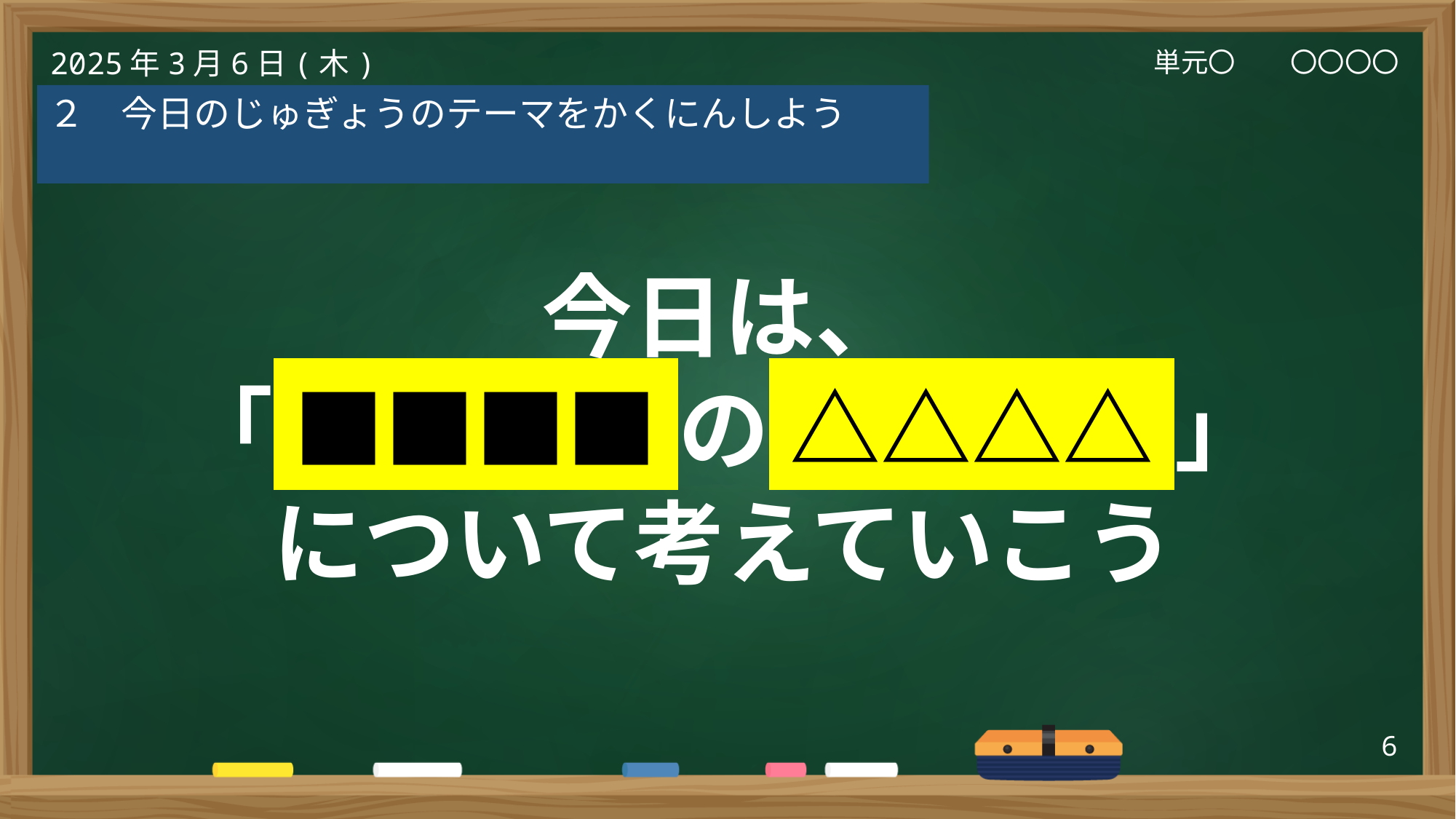

単元〇　　〇〇〇〇
2025年3月6日(木)
２　今日のじゅぎょうのテーマをかくにんしよう
今日は、
「 ■■■■ の △△△△ 」
について考えていこう
6